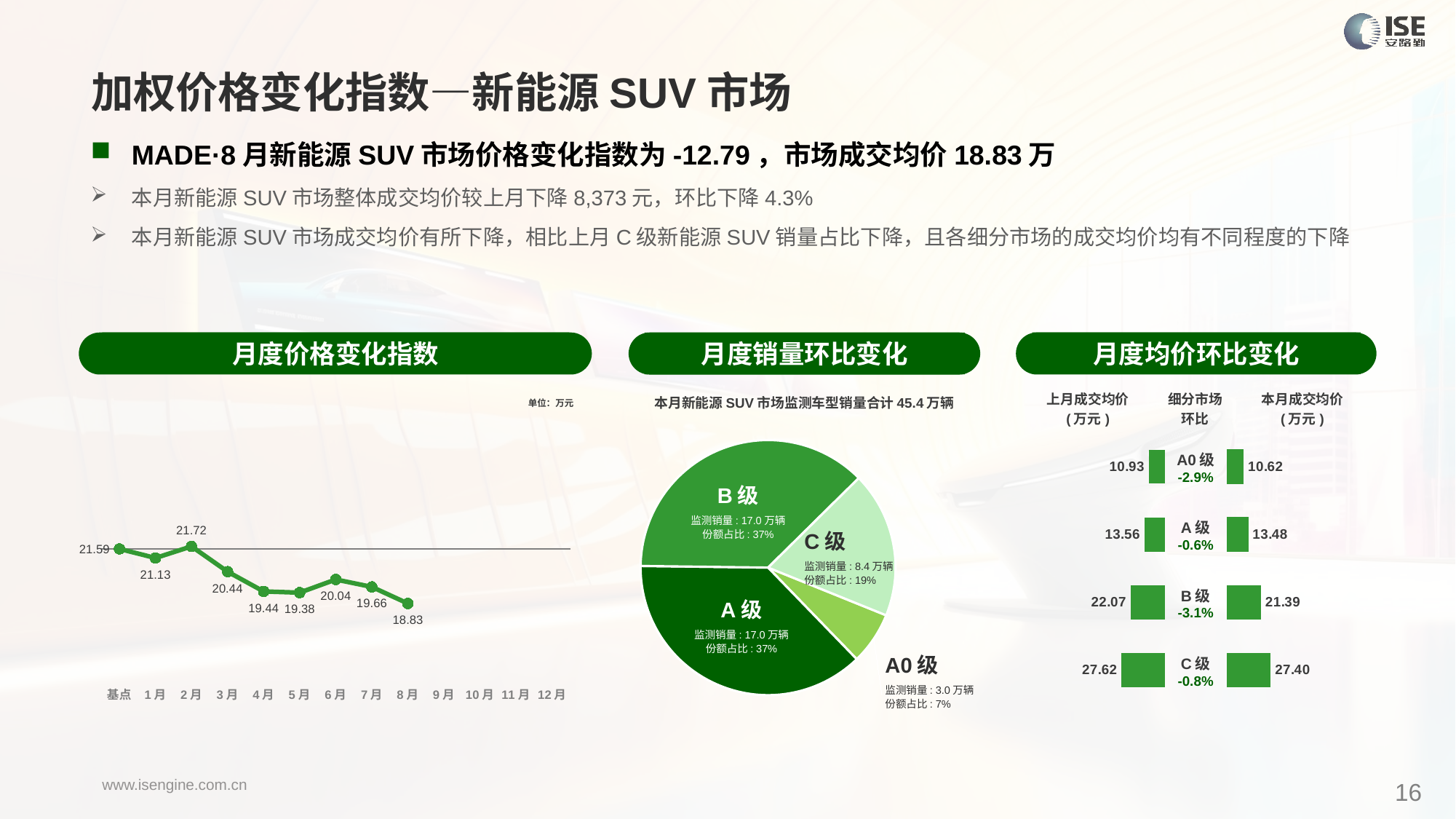

加权价格变化指数—新能源SUV市场
MADE·8月新能源SUV市场价格变化指数为-12.79，市场成交均价18.83万
本月新能源SUV市场整体成交均价较上月下降8,373元，环比下降4.3%
本月新能源SUV市场成交均价有所下降，相比上月C级新能源SUV销量占比下降，且各细分市场的成交均价均有不同程度的下降
月度价格变化指数

月度均价环比变化

月度销量环比变化

### Chart

| Category | Y2024 |
|---|---|
| 基点 | 0.0 |
| 1月 | -2.14 |
| 2月 | 0.59 |
| 3月 | -5.34 |
| 4月 | -9.97 |
| 5月 | -10.25 |
| 6月 | -7.17 |
| 7月 | -8.91 |
| 8月 | -12.79 |
| 9月 | None |
| 10月 | None |
| 11月 | None |
| 12月 | None |
本月新能源SUV市场监测车型销量合计45.4万辆
| 上月成交均价 (万元) | 细分市场 环比 | 本月成交均价 (万元) |
| --- | --- | --- |
单位：万元

### Chart

| Category | 细分市场 |
|---|---|
| A0级 | 30144.0 |
| A级 | 169982.0 |
| B级 | 169794.0 |
| C级 | 83987.0 |
| A0级 -2.9% |
| --- |
| A级 -0.6% |
| B级 -3.1% |
| C级 -0.8% |

### Chart

| Category | 成交均价 |
|---|---|
| A0 | 10.93 |
| A | 13.56 |
| B | 22.07 |
| C | 27.62 |

### Chart

| Category | 金额 |
|---|---|
| A0 | 10.622156648089174 |
| A | 13.484155792966321 |
| B | 21.393359836036623 |
| C | 27.3990614023599 |
B级
监测销量: 17.0万辆
份额占比: 37%
C级
监测销量: 8.4万辆
份额占比: 19%
A级
监测销量: 17.0万辆
份额占比: 37%
A0级
监测销量: 3.0万辆
份额占比: 7%
16